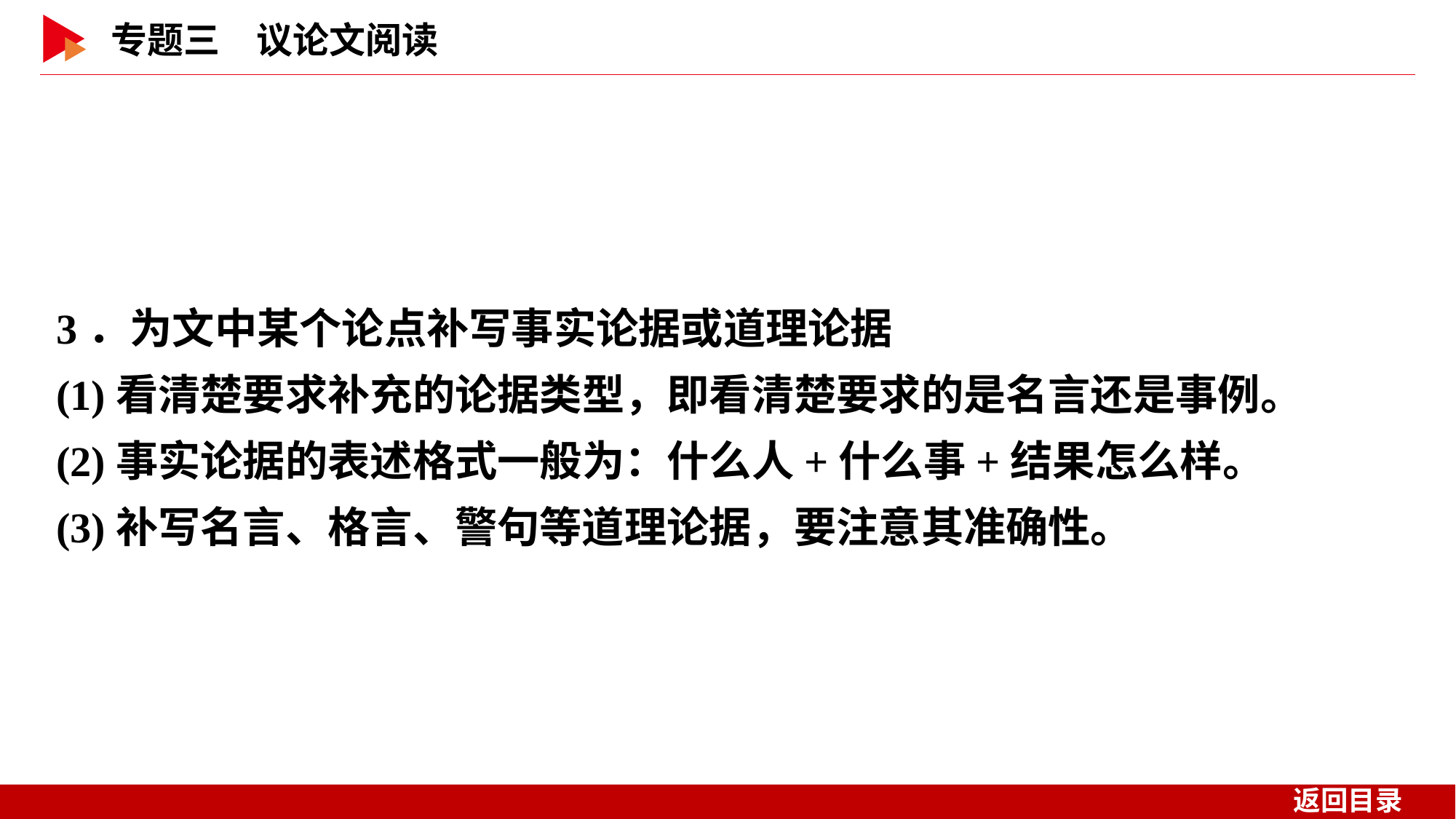

3．为文中某个论点补写事实论据或道理论据
(1)看清楚要求补充的论据类型，即看清楚要求的是名言还是事例。
(2)事实论据的表述格式一般为：什么人+什么事+结果怎么样。
(3)补写名言、格言、警句等道理论据，要注意其准确性。